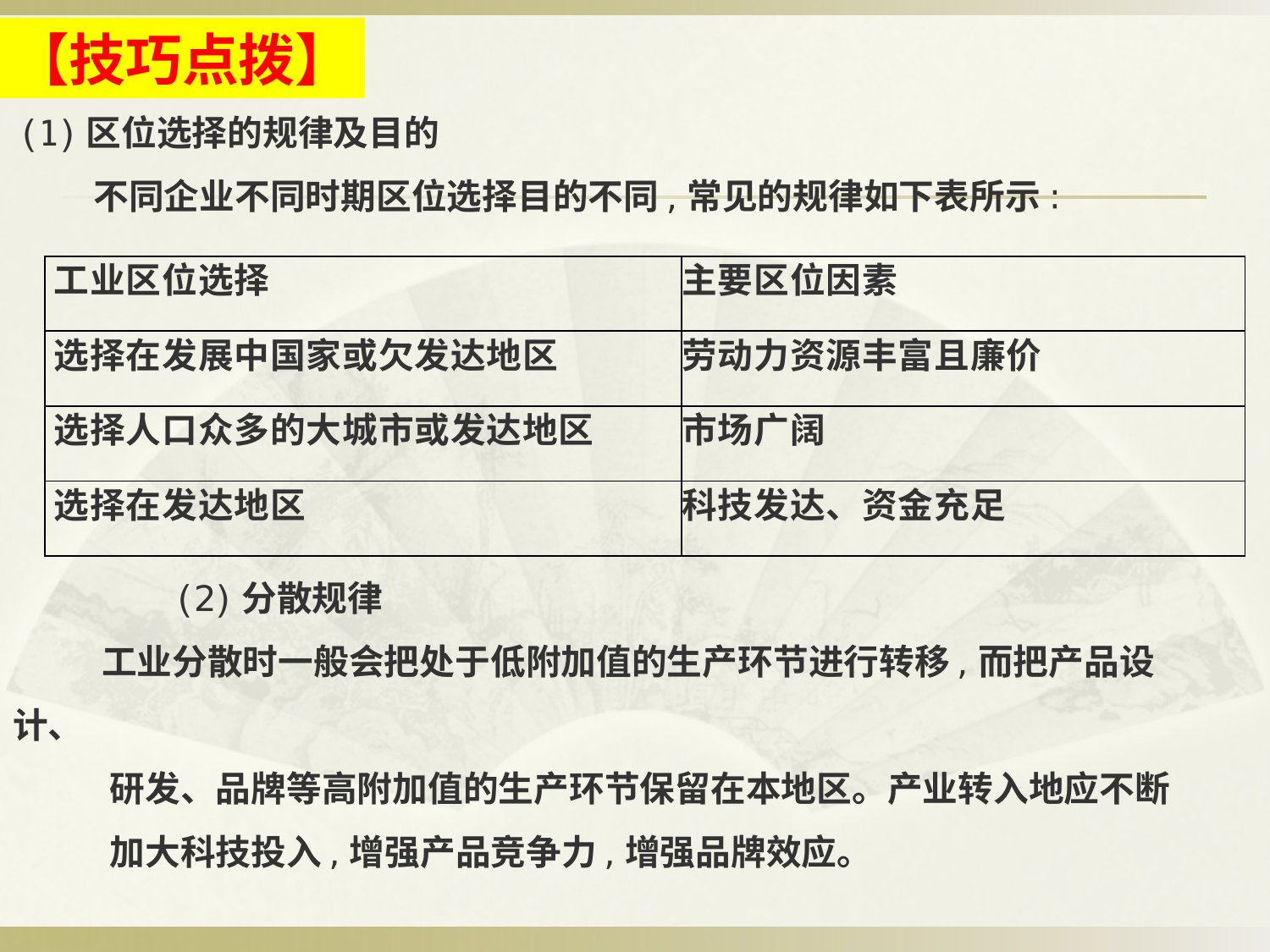

【技巧点拨】

 (1)区位选择的规律及目的
         不同企业不同时期区位选择目的不同,常见的规律如下表所示:

                (2)分散规律
          工业分散时一般会把处于低附加值的生产环节进行转移,而把产品设计、
           研发、品牌等高附加值的生产环节保留在本地区。产业转入地应不断
           加大科技投入,增强产品竞争力,增强品牌效应。
| 工业区位选择 | 主要区位因素 |
| --- | --- |
| 选择在发展中国家或欠发达地区 | 劳动力资源丰富且廉价 |
| 选择人口众多的大城市或发达地区 | 市场广阔 |
| 选择在发达地区 | 科技发达、资金充足 |